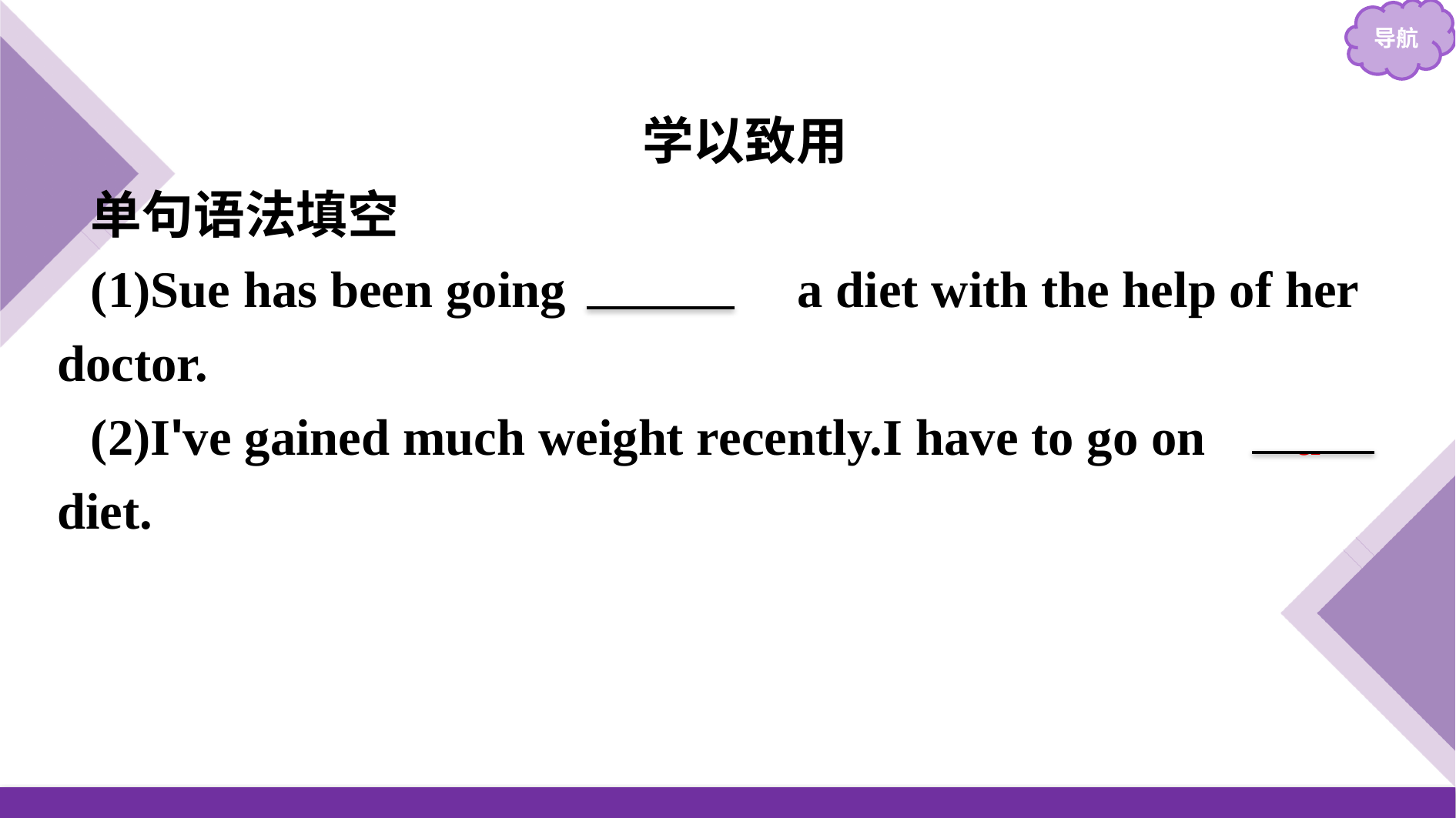

学以致用
单句语法填空
(1)Sue has been going 　on　 a diet with the help of her doctor.
(2)I've gained much weight recently.I have to go on 　a　 diet.